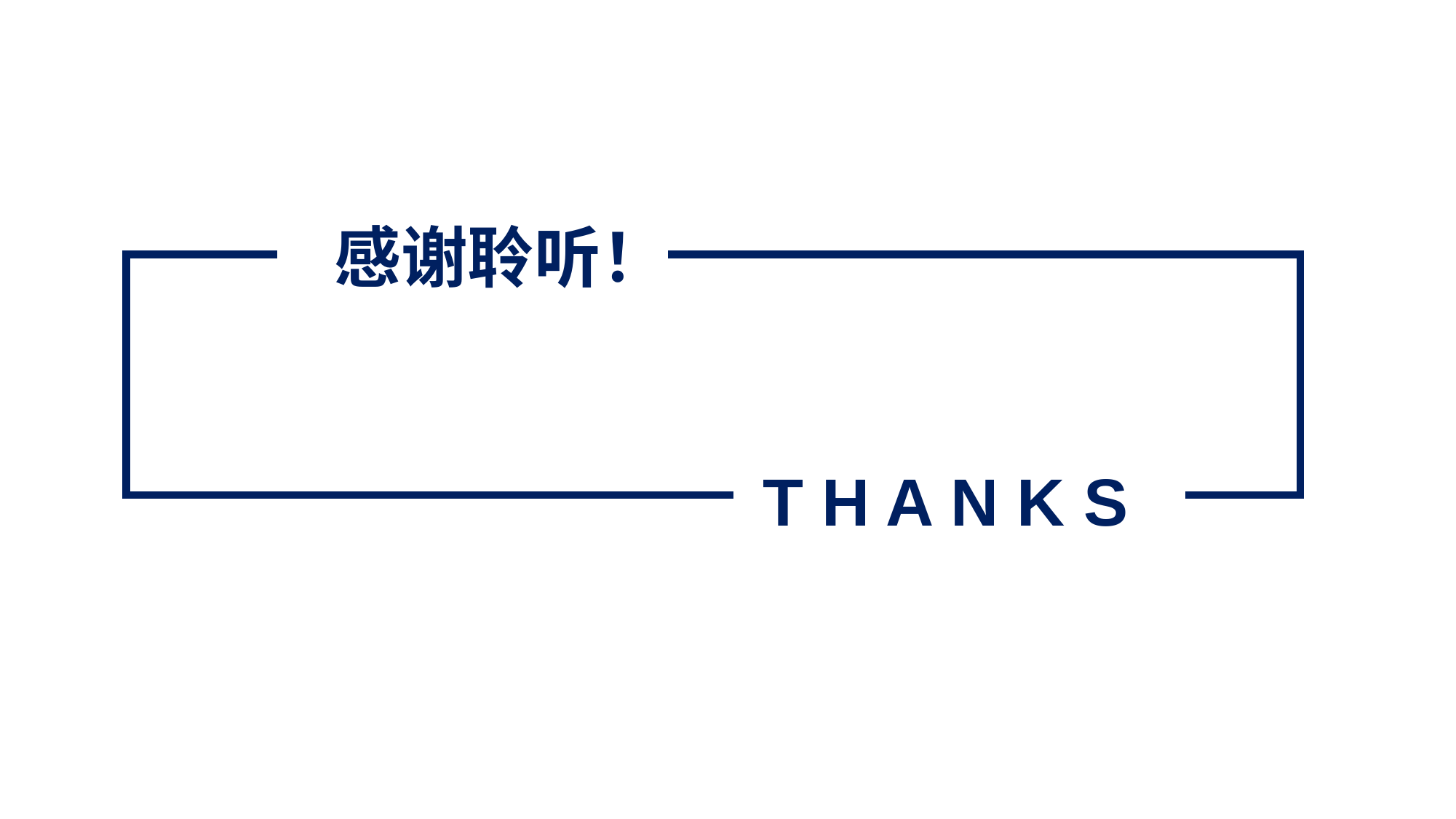

感谢聆听！

 T H A N K S